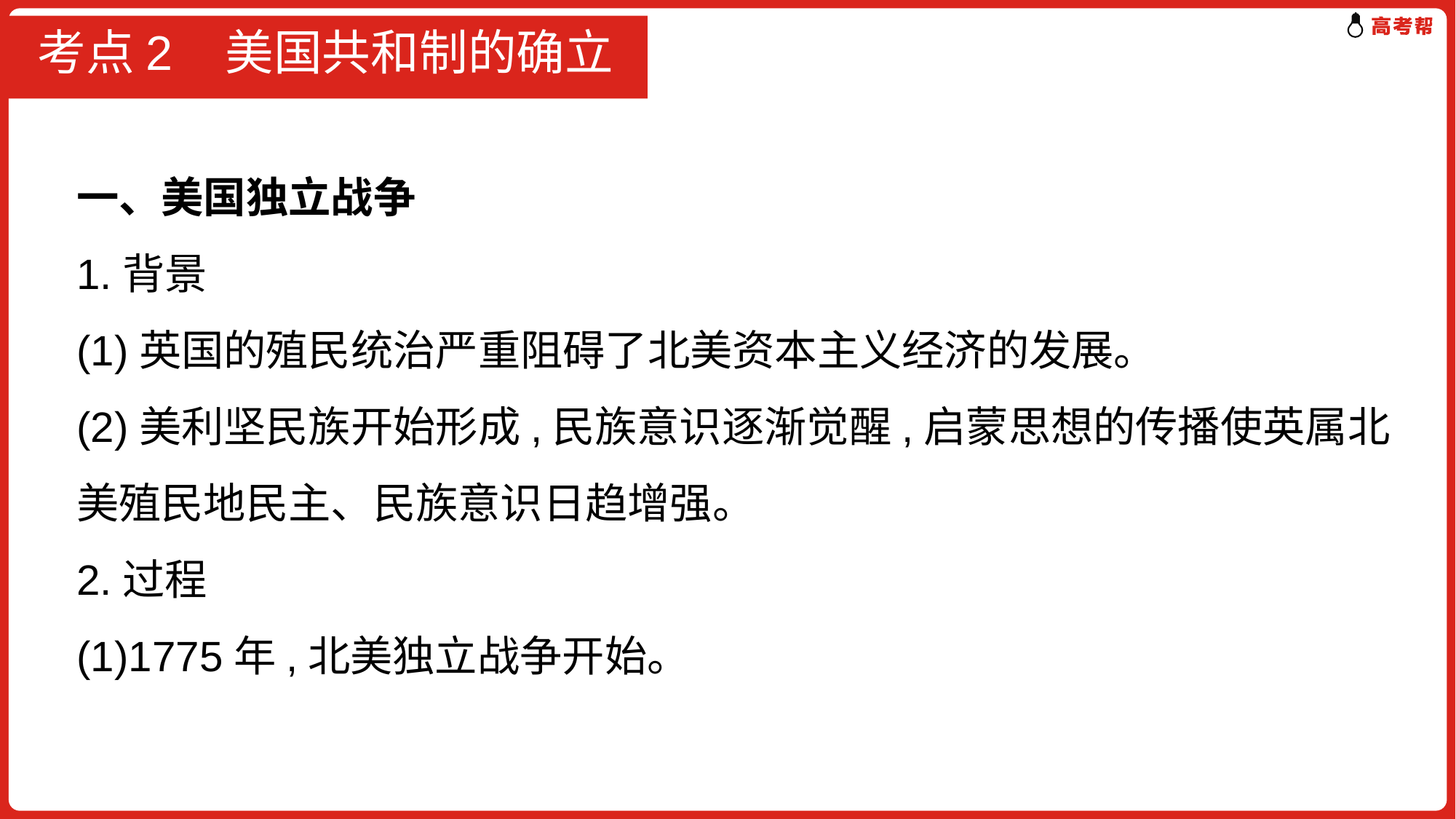

# 考点2   美国共和制的确立
一、美国独立战争
1.背景
(1)英国的殖民统治严重阻碍了北美资本主义经济的发展。
(2)美利坚民族开始形成,民族意识逐渐觉醒,启蒙思想的传播使英属北美殖民地民主、民族意识日趋增强。
2.过程
(1)1775年,北美独立战争开始。